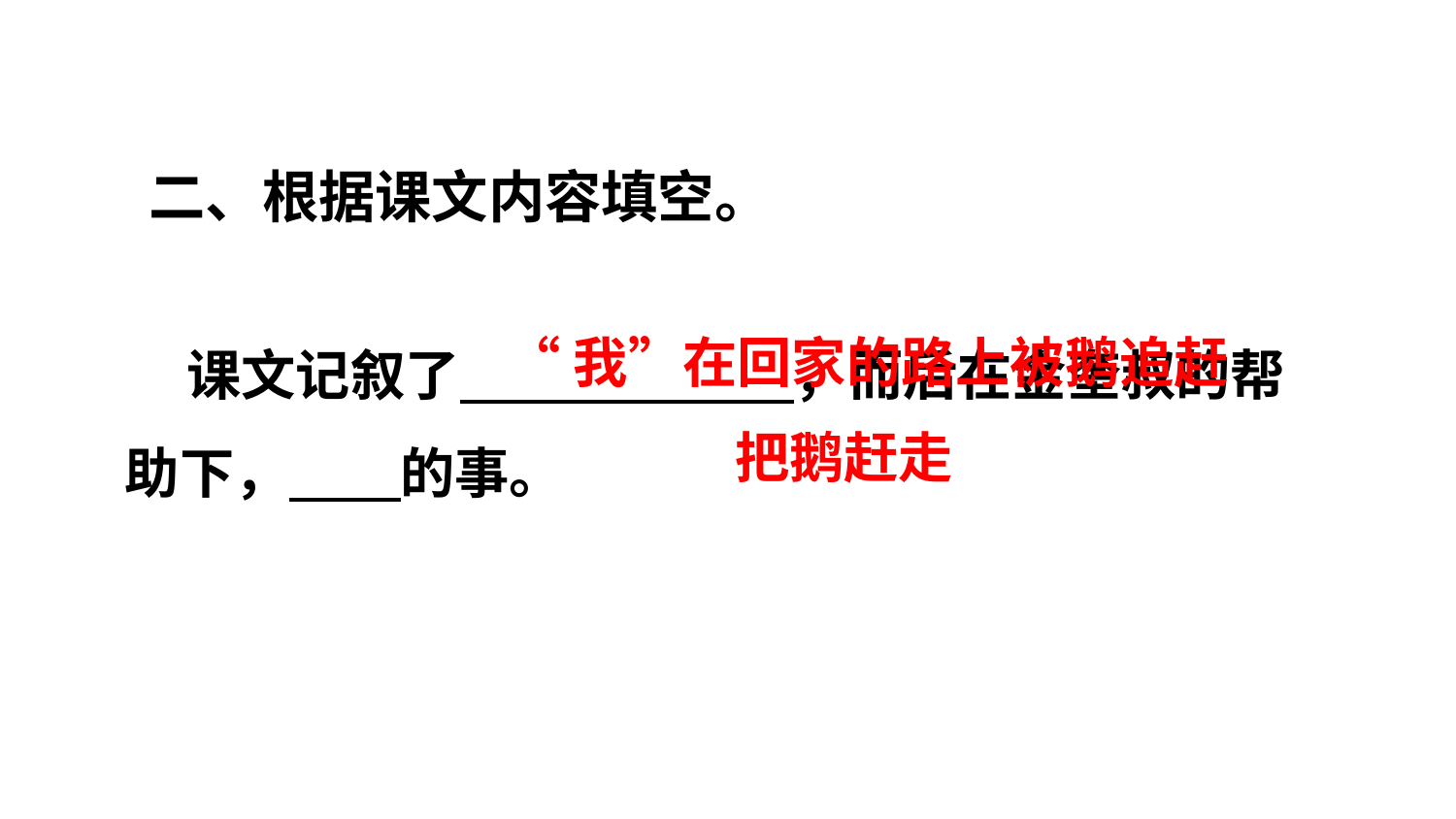

二、根据课文内容填空。
    课文记叙了                           ，而后在金奎叔的帮助下，         的事。
“我”在回家的路上被鹅追赶
把鹅赶走